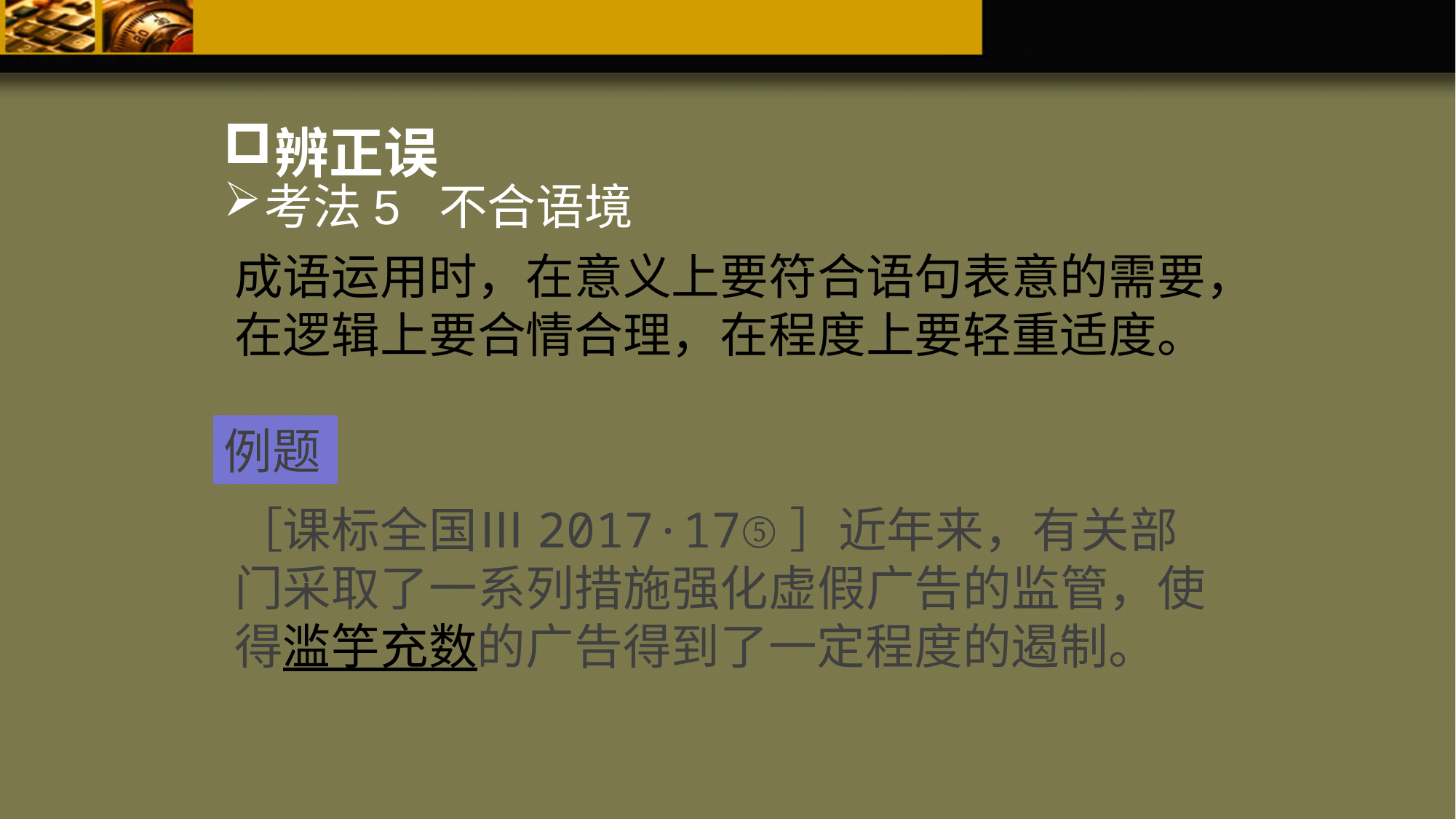

辨正误
考法5  不合语境
成语运用时，在意义上要符合语句表意的需要，在逻辑上要合情合理，在程度上要轻重适度。
例题
［课标全国Ⅲ2017·17⑤］近年来，有关部门采取了一系列措施强化虚假广告的监管，使得滥竽充数的广告得到了一定程度的遏制。